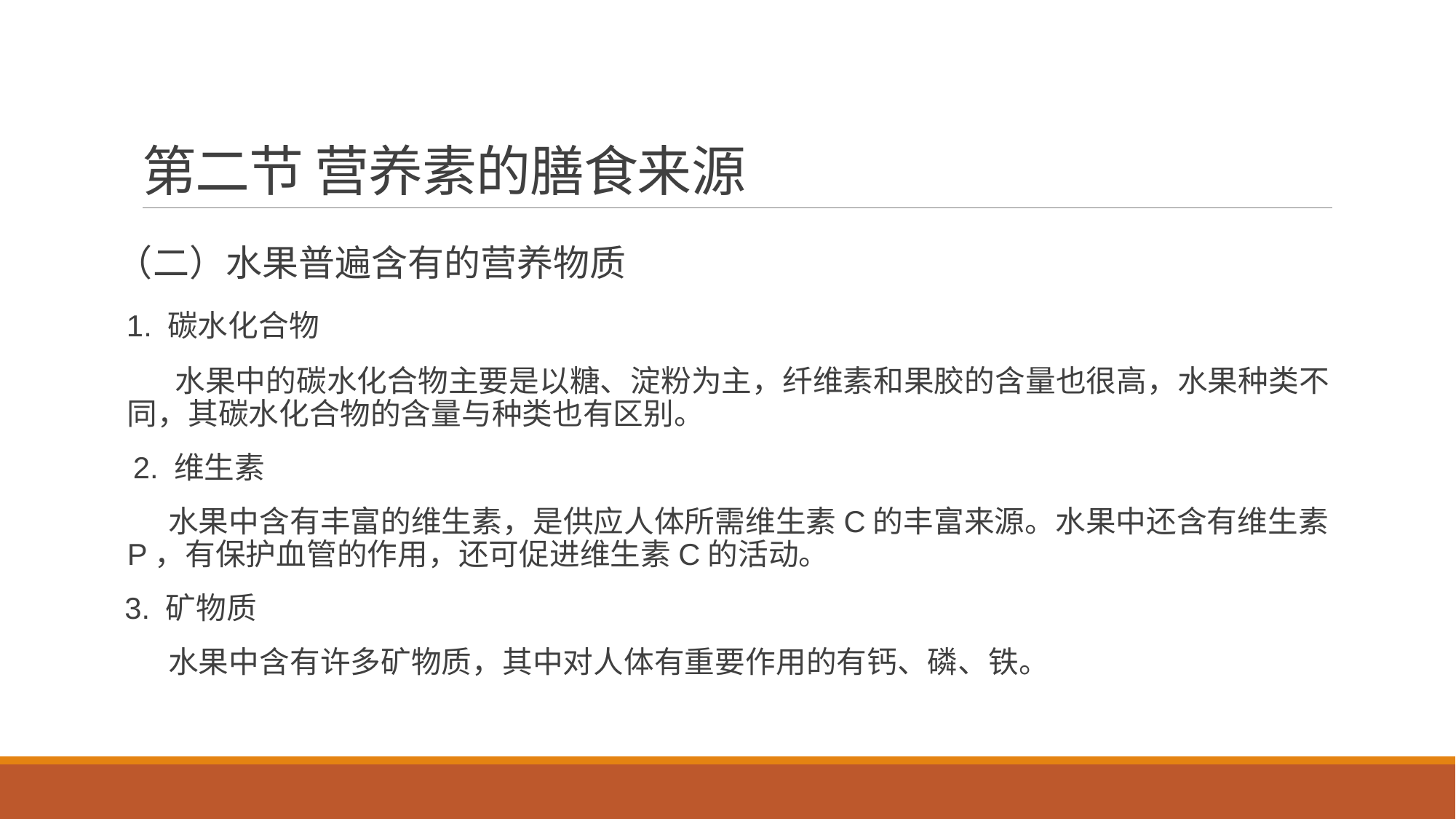

# 第二节 营养素的膳食来源
（二）水果普遍含有的营养物质
 1. 碳水化合物
      水果中的碳水化合物主要是以糖、淀粉为主，纤维素和果胶的含量也很高，水果种类不同，其碳水化合物的含量与种类也有区别。
  2. 维生素
     水果中含有丰富的维生素，是供应人体所需维生素C的丰富来源。水果中还含有维生素P，有保护血管的作用，还可促进维生素C的活动。
 3. 矿物质
     水果中含有许多矿物质，其中对人体有重要作用的有钙、磷、铁。